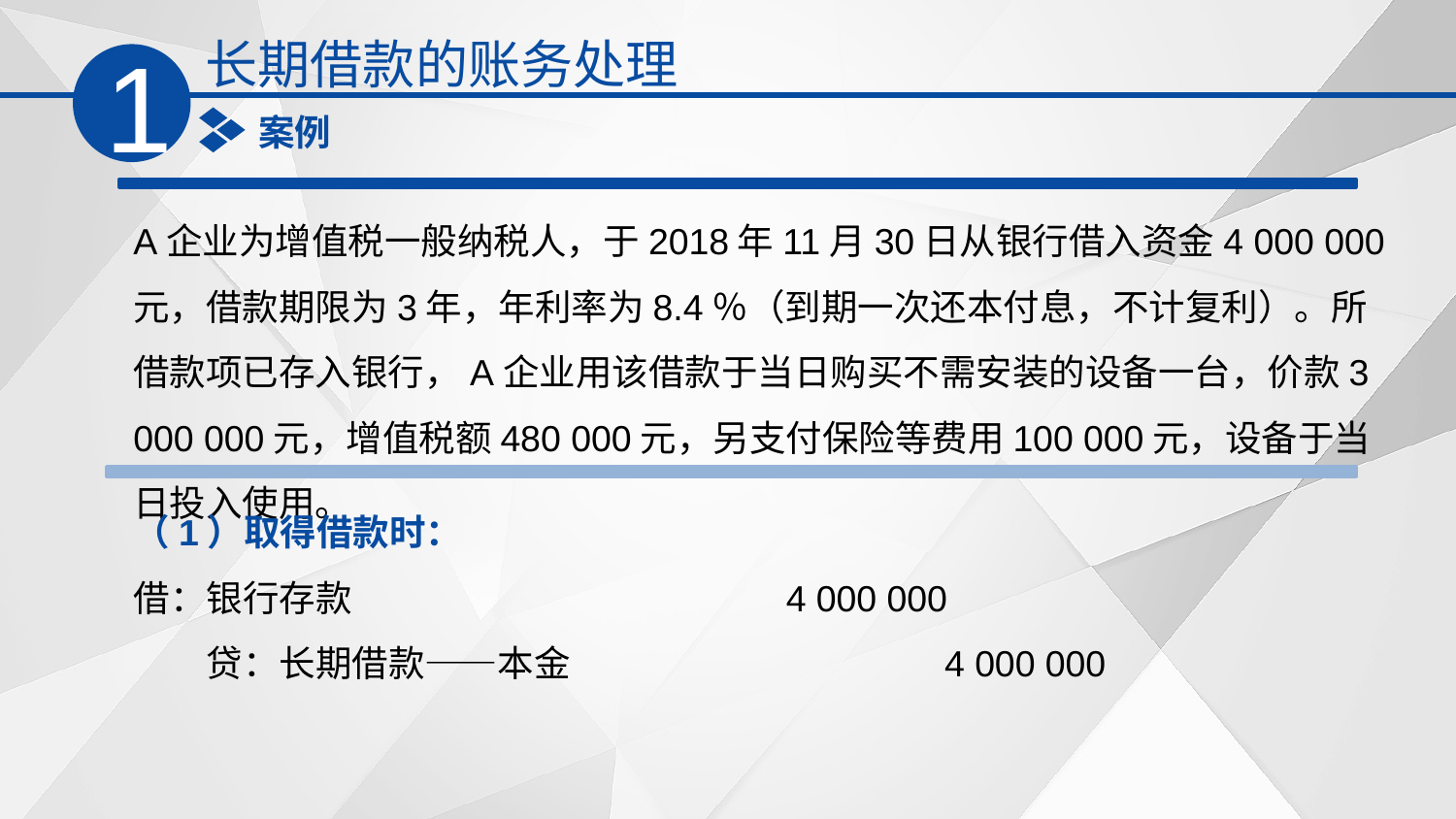

长期借款的账务处理
1

案例

A企业为增值税一般纳税人，于2018年11月30日从银行借入资金4 000 000元，借款期限为3年，年利率为8.4％（到期一次还本付息，不计复利）。所借款项已存入银行，A企业用该借款于当日购买不需安装的设备一台，价款3 000 000元，增值税额480 000元，另支付保险等费用100 000元，设备于当日投入使用。

（1）取得借款时：
借：银行存款　　　　　　　　　　　   4 000 000
　　贷：长期借款——本金　　　　　　　　         4 000 000